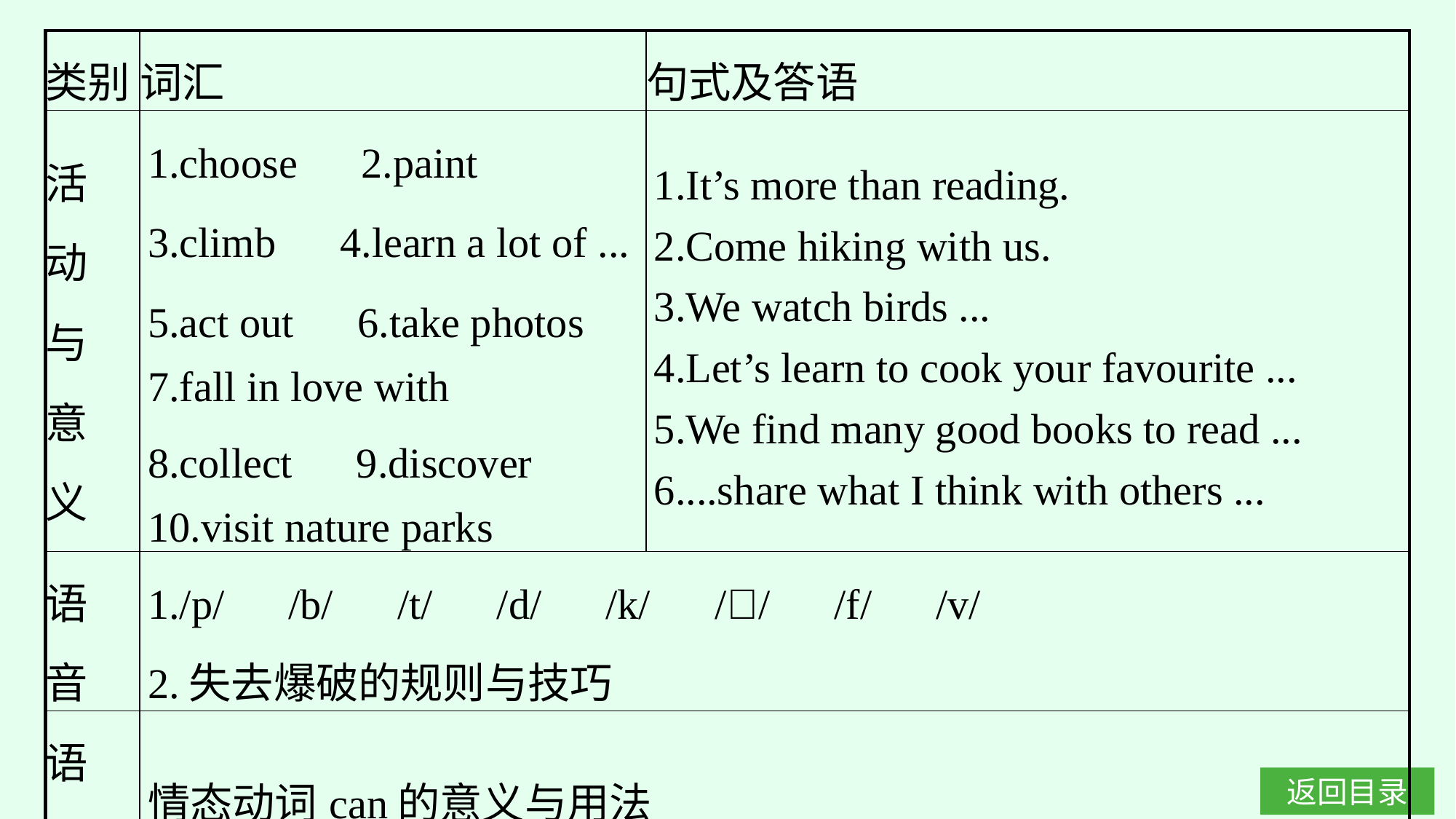

| 类别 | 词汇 | 句式及答语 |
| --- | --- | --- |
| 活 动 与 意 义 | 1.choose　2.paint 3.climb　4.learn a lot of ... 5.act out　6.take photos 7.fall in love with 8.collect　9.discover　10.visit nature parks | 1.It’s more than reading. 2.Come hiking with us. 3.We watch birds ... 4.Let’s learn to cook your favourite ... 5.We find many good books to read ... 6....share what I think with others ... |
| 语 音 | 1./p/　/b/　/t/　/d/　/k/　/􀱹/　/f/　/v/ 2.失去爆破的规则与技巧 |  |
| 语 法 | 情态动词can的意义与用法 |  |